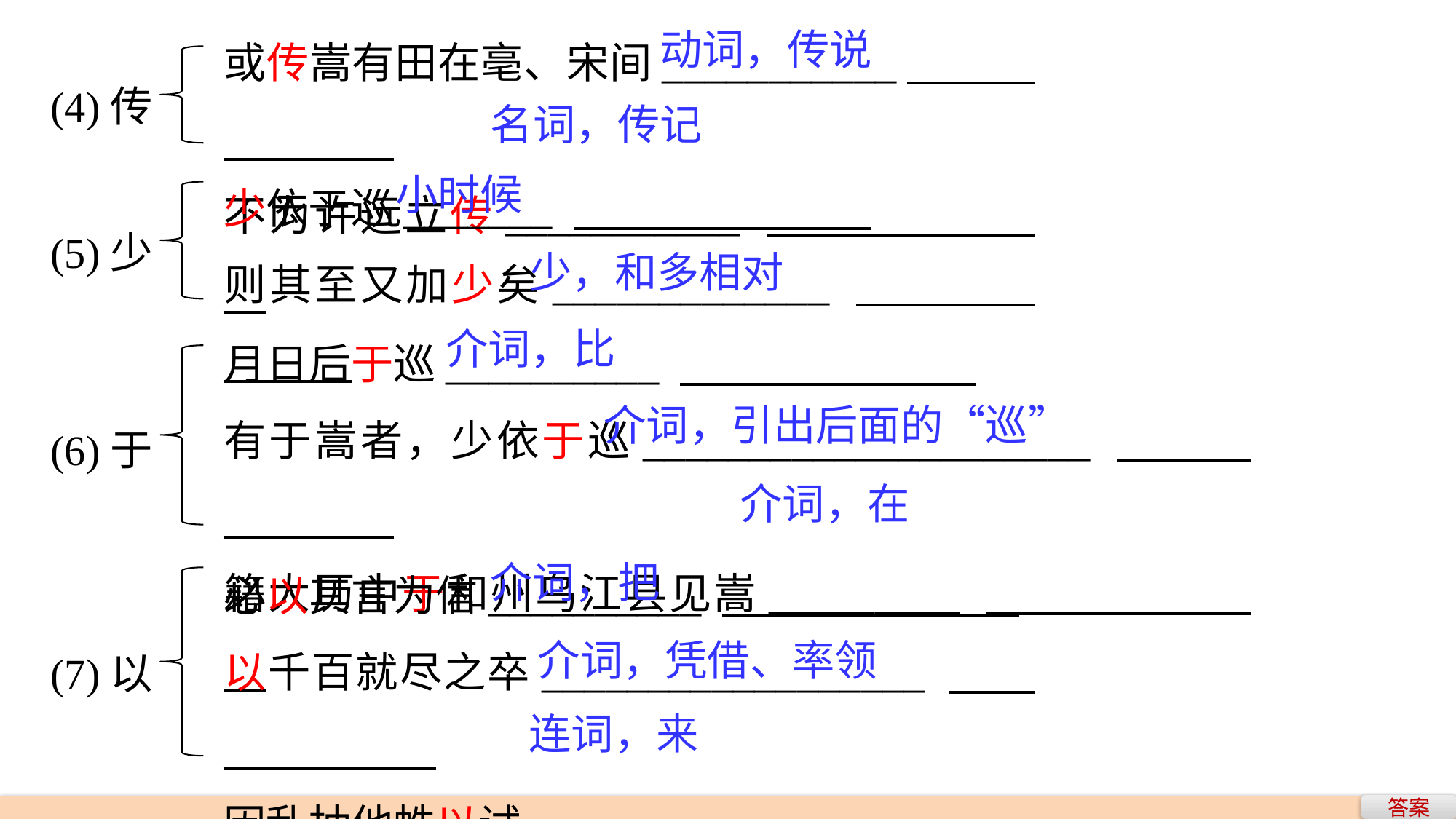

或传嵩有田在亳、宋间___________
不为许远立传___________
动词，传说

(4)传
名词，传记
少依于巡_______
则其至又加少矣_____________
小时候

(5)少
少，和多相对
月日后于巡__________
有于嵩者，少依于巡_____________________
籍大历中于和州乌江县见嵩_________
介词，比

(6)于
介词，引出后面的“巡”
介词，在
必以其言为信__________
以千百就尽之卒__________________
因乱抽他帙以试_________
介词，把

(7)以
介词，凭借、率领
连词，来
答案